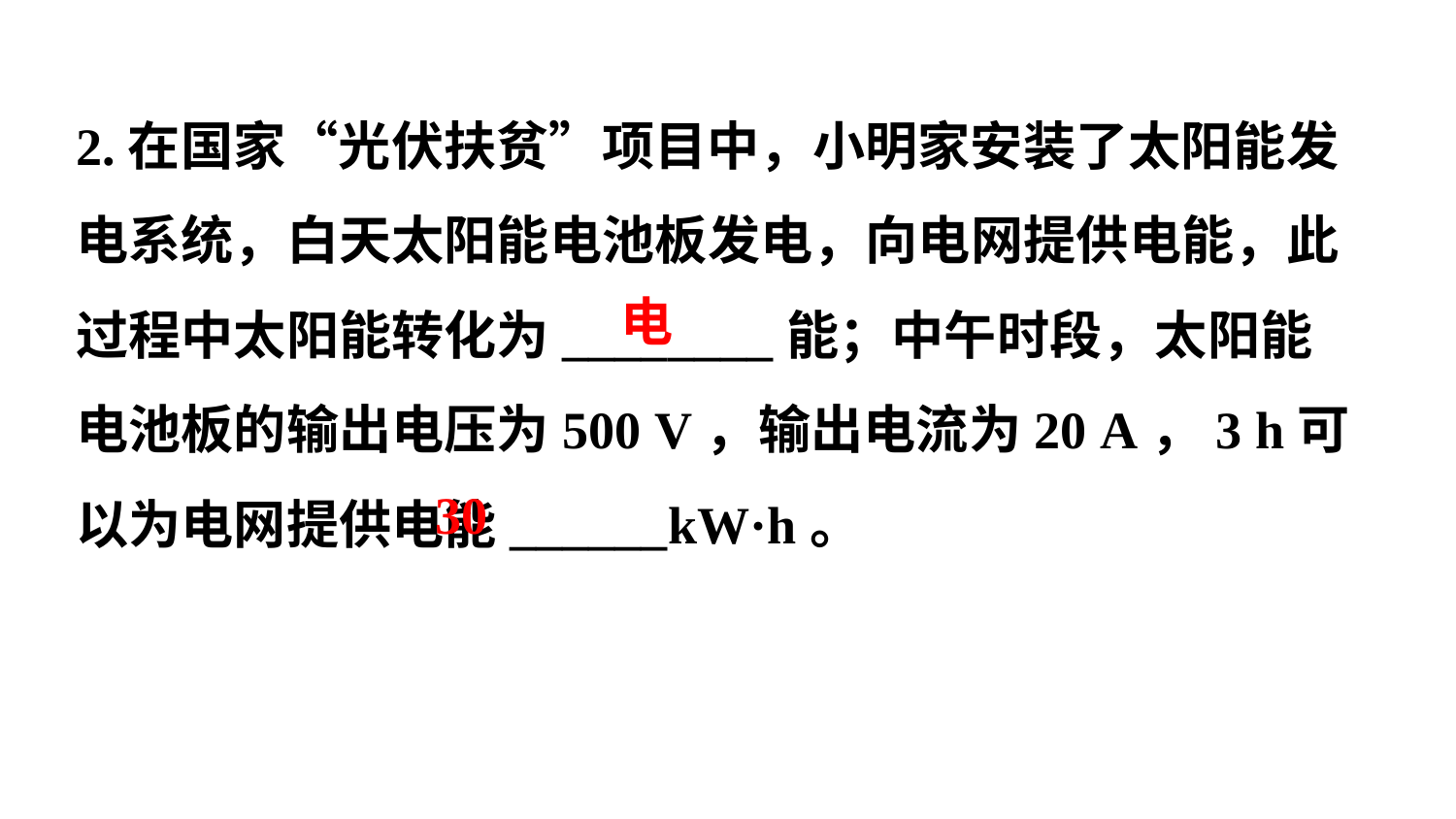

2.在国家“光伏扶贫”项目中，小明家安装了太阳能发电系统，白天太阳能电池板发电，向电网提供电能，此过程中太阳能转化为________能；中午时段，太阳能电池板的输出电压为500 V，输出电流为20 A，3 h可以为电网提供电能______kW·h。
电
30